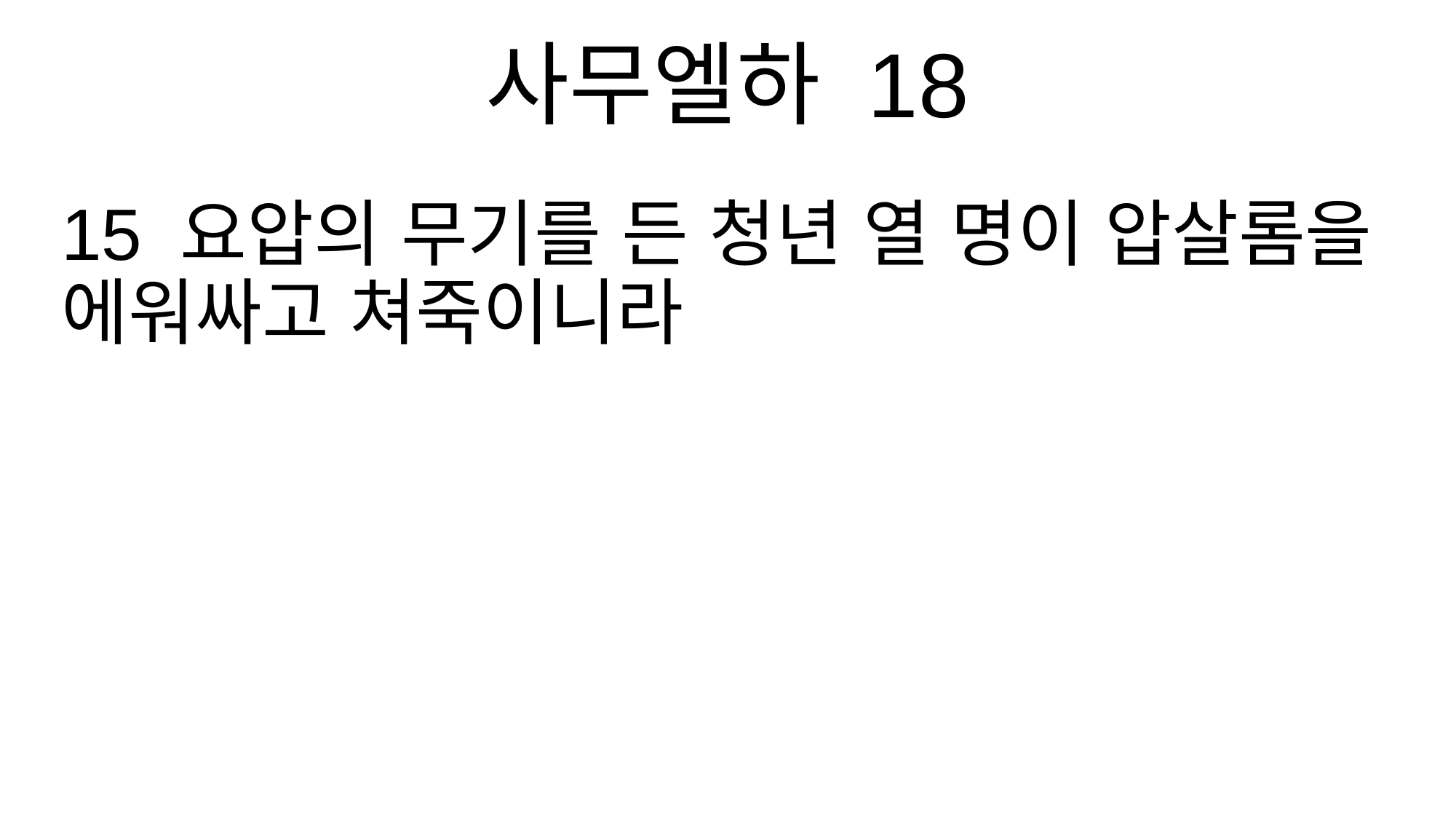

사무엘하 18
15 요압의 무기를 든 청년 열 명이 압살롬을 에워싸고 쳐죽이니라